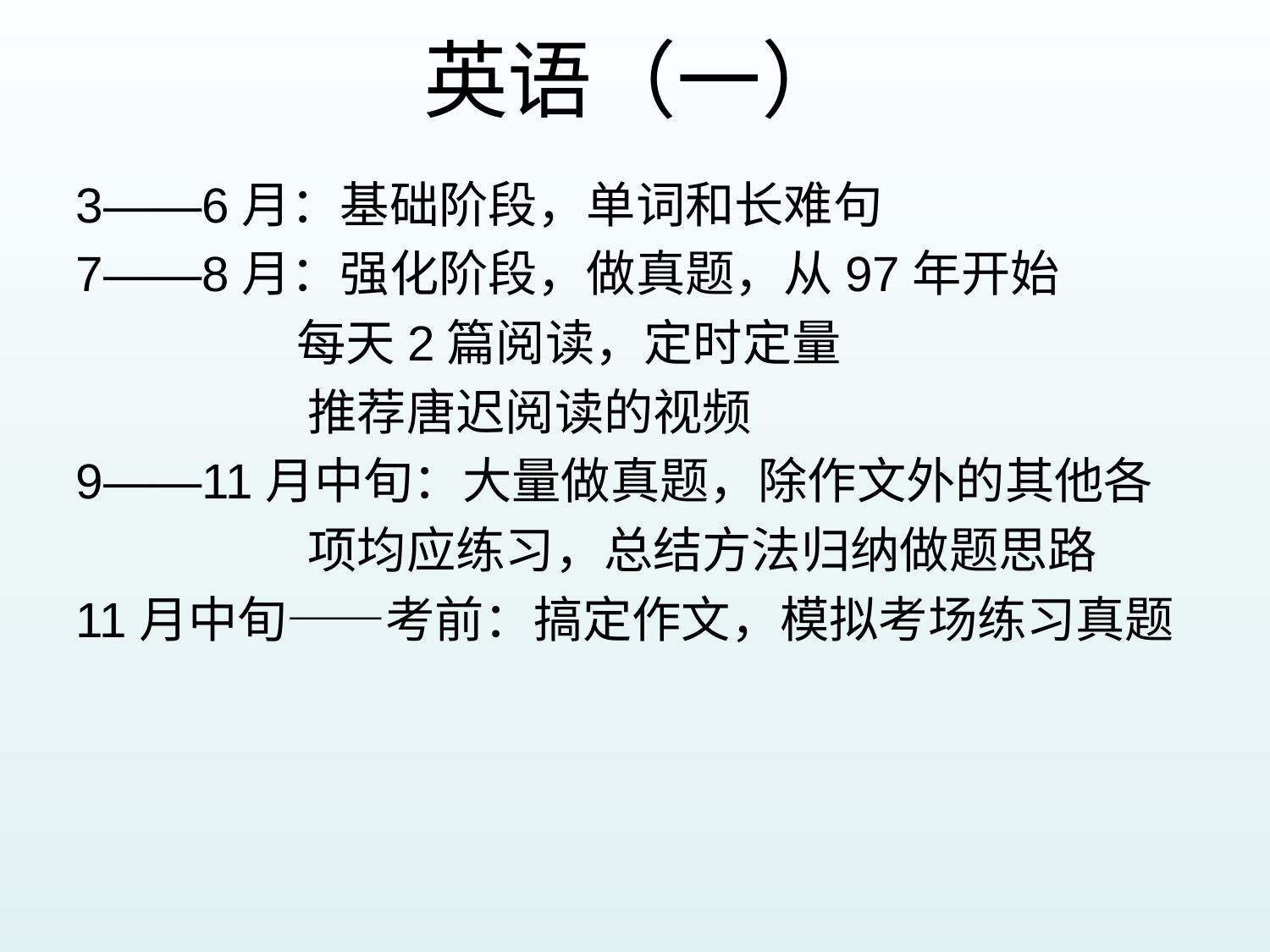

# 英语（一）
3——6月：基础阶段，单词和长难句
7——8月：强化阶段，做真题，从97年开始
                   每天2篇阅读，定时定量
                    推荐唐迟阅读的视频
9——11月中旬：大量做真题，除作文外的其他各
                    项均应练习，总结方法归纳做题思路
11月中旬——考前：搞定作文，模拟考场练习真题